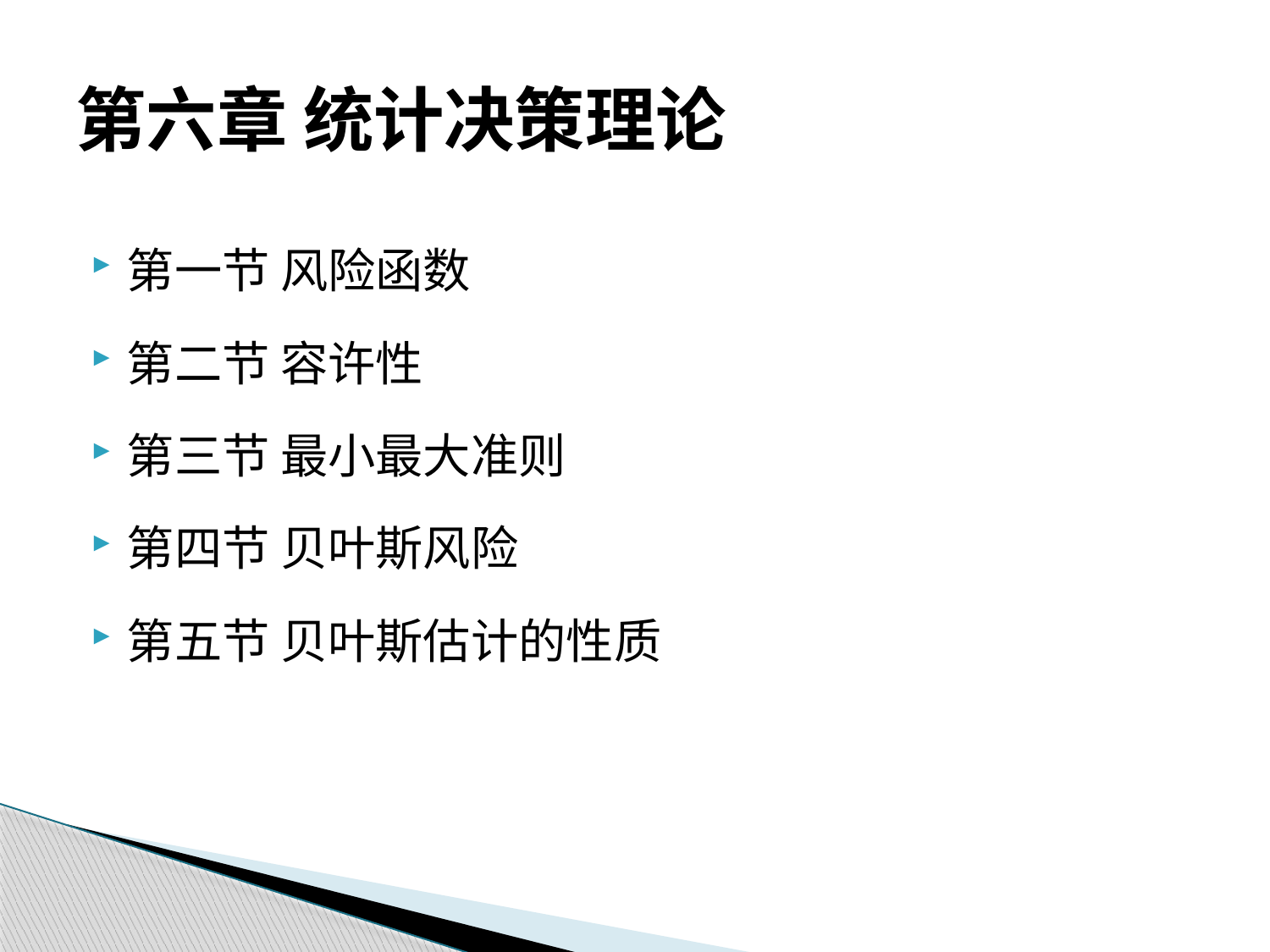

# 第六章 统计决策理论
第一节 风险函数
第二节 容许性
第三节 最小最大准则
第四节 贝叶斯风险
第五节 贝叶斯估计的性质